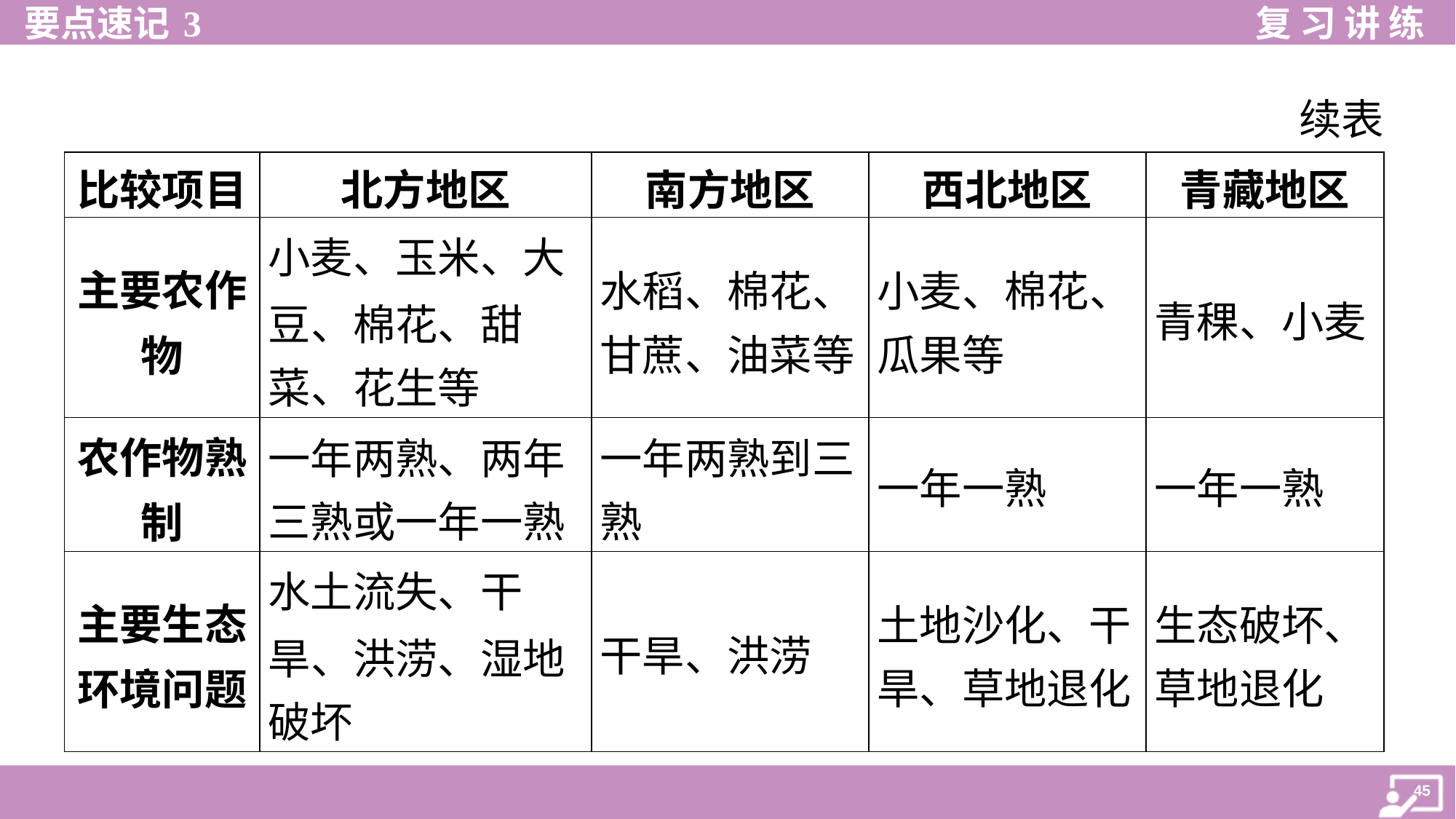

续表
| 比较项目 | 北方地区 | 南方地区 | 西北地区 | 青藏地区 |
| --- | --- | --- | --- | --- |
| 主要农作 物 | 小麦、玉米、大 豆、棉花、甜 菜、花生等 | 水稻、棉花、 甘蔗、油菜等 | 小麦、棉花、 瓜果等 | 青稞、小麦 |
| 农作物熟 制 | 一年两熟、两年 三熟或一年一熟 | 一年两熟到三 熟 | 一年一熟 | 一年一熟 |
| 主要生态 环境问题 | 水土流失、干 旱、洪涝、湿地 破坏 | 干旱、洪涝 | 土地沙化、干 旱、草地退化 | 生态破坏、 草地退化 |